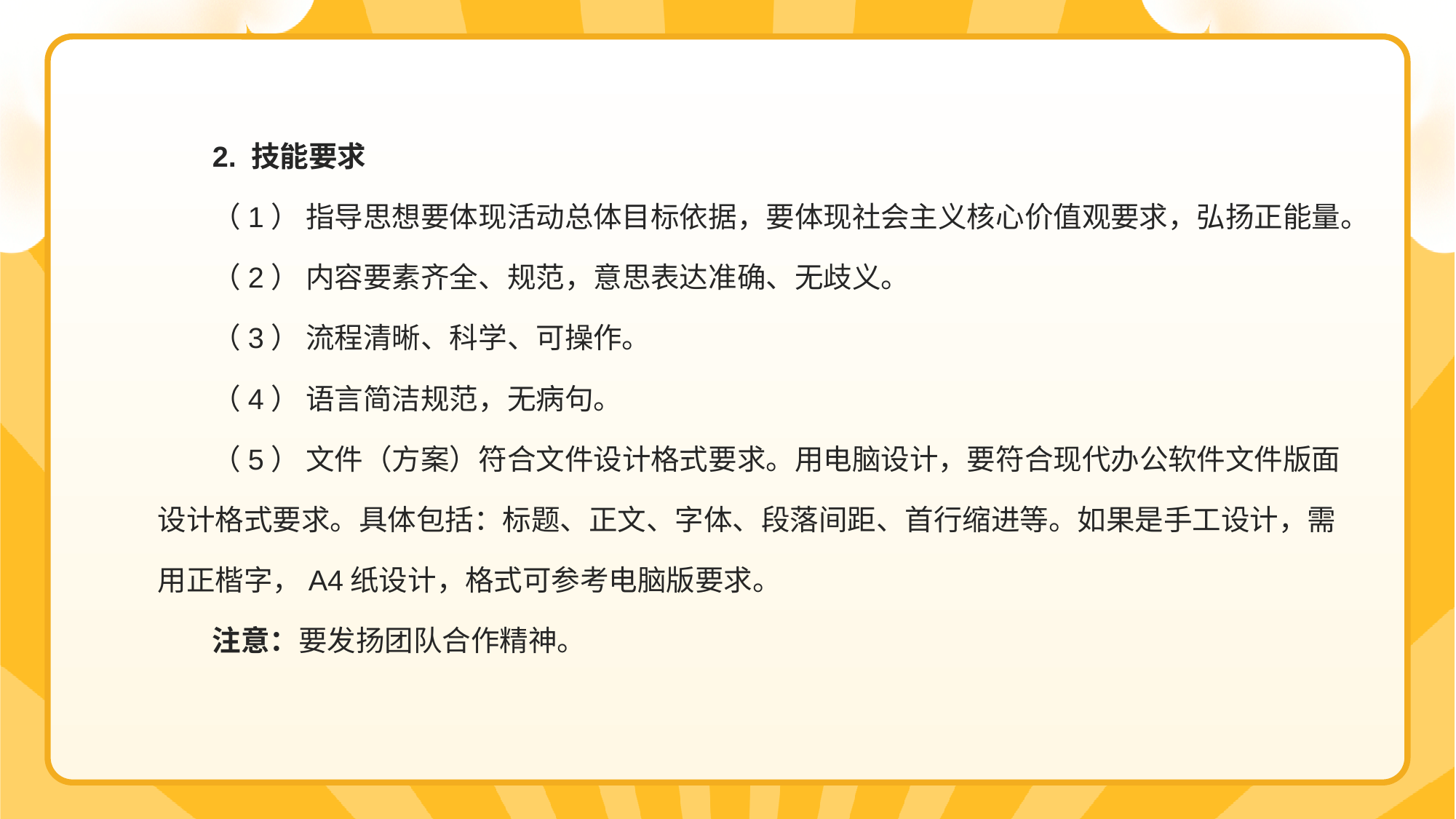

2. 技能要求
（1） 指导思想要体现活动总体目标依据，要体现社会主义核心价值观要求，弘扬正能量。
（2） 内容要素齐全、规范，意思表达准确、无歧义。
（3） 流程清晰、科学、可操作。
（4） 语言简洁规范，无病句。
（5） 文件（方案）符合文件设计格式要求。用电脑设计，要符合现代办公软件文件版面设计格式要求。具体包括：标题、正文、字体、段落间距、首行缩进等。如果是手工设计，需用正楷字，A4纸设计，格式可参考电脑版要求。
注意：要发扬团队合作精神。